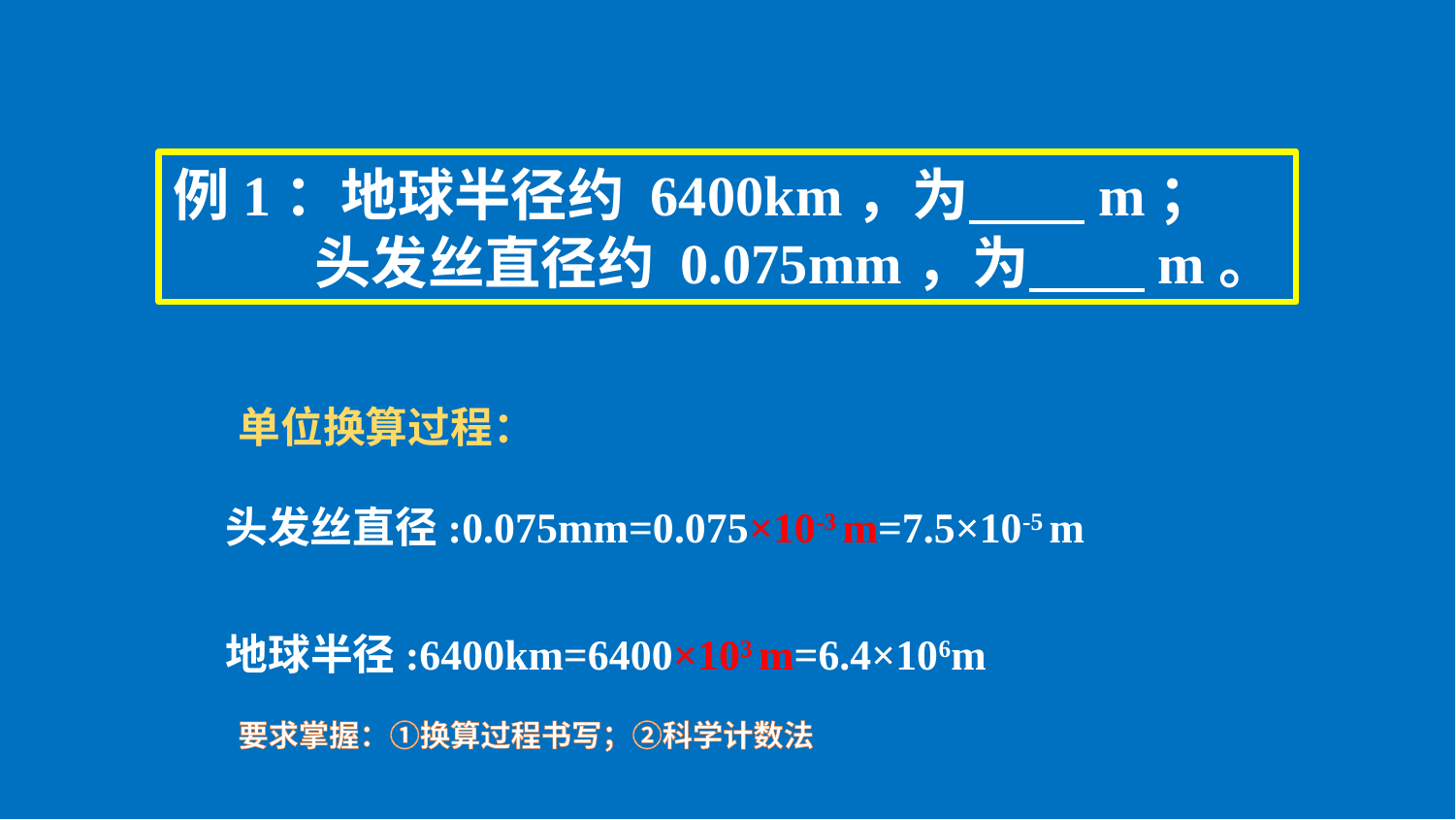

例1：地球半径约 6400km，为         m；
          头发丝直径约 0.075mm，为         m。
单位换算过程：
头发丝直径:0.075mm=0.075×10-3 m=7.5×10-5 m
地球半径:6400km=6400×103 m=6.4×106m
要求掌握：①换算过程书写；②科学计数法